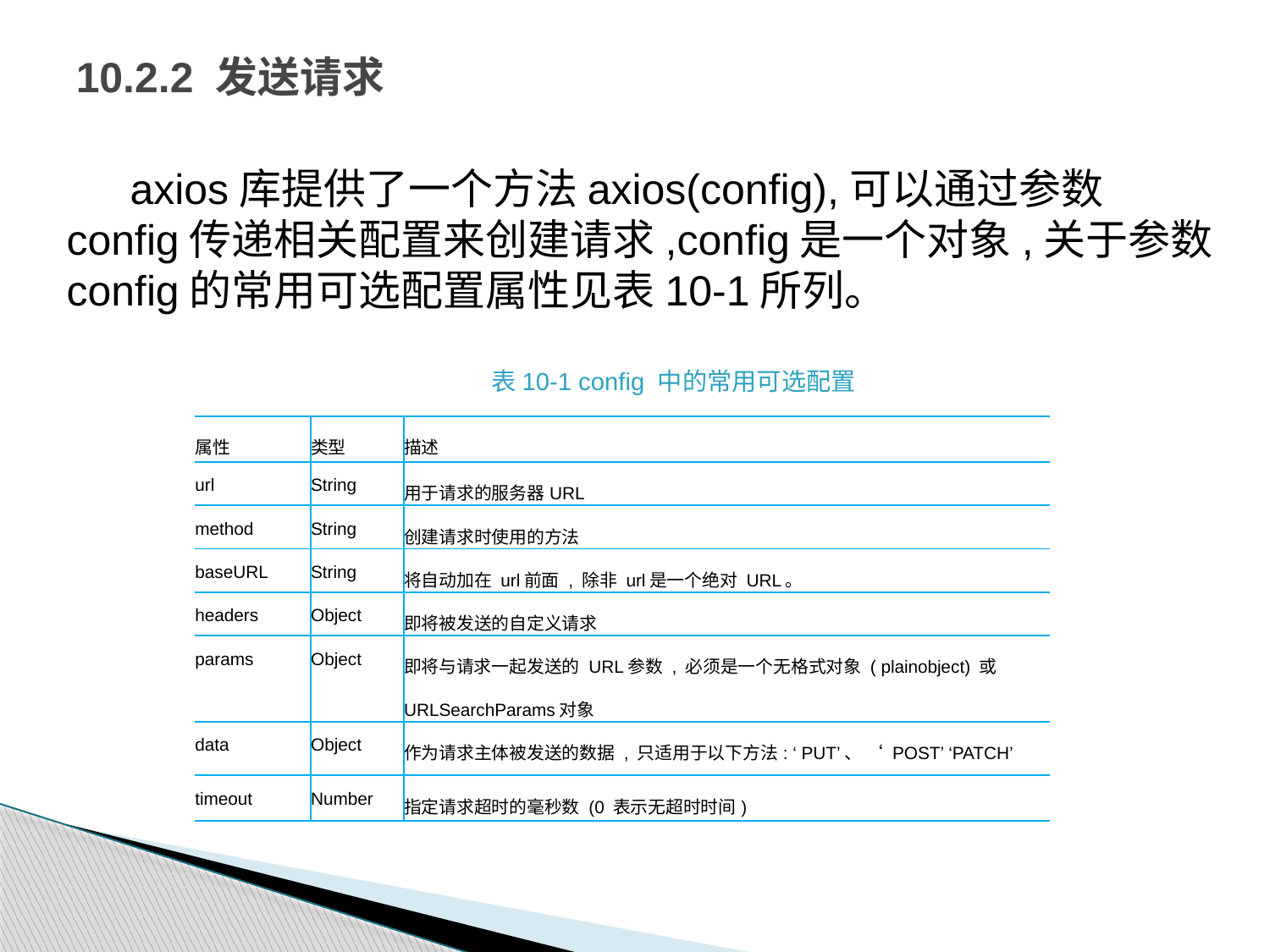

# 10.2.2 发送请求
axios库提供了一个方法axios(config),可以通过参数config传递相关配置来创建请求,config是一个对象,关于参数config的常用可选配置属性见表10-1所列。

表10-1 config 中的常用可选配置

| 属性 | 类型 | 描述 |
| --- | --- | --- |
| url | String | 用于请求的服务器URL |
| method | String | 创建请求时使用的方法 |
| baseURL | String | 将自动加在 url前面 , 除非 url是一个绝对 URL。 |
| headers | Object | 即将被发送的自定义请求 |
| params | Object | 即将与请求一起发送的 URL参数 , 必须是一个无格式对象 ( plainobject) 或URLSearchParams对象 |
| data | Object | 作为请求主体被发送的数据 , 只适用于以下方法: ‘ PUT’、 ‘ POST’ ‘PATCH’ |
| timeout | Number | 指定请求超时的毫秒数 (0 表示无超时时间) |